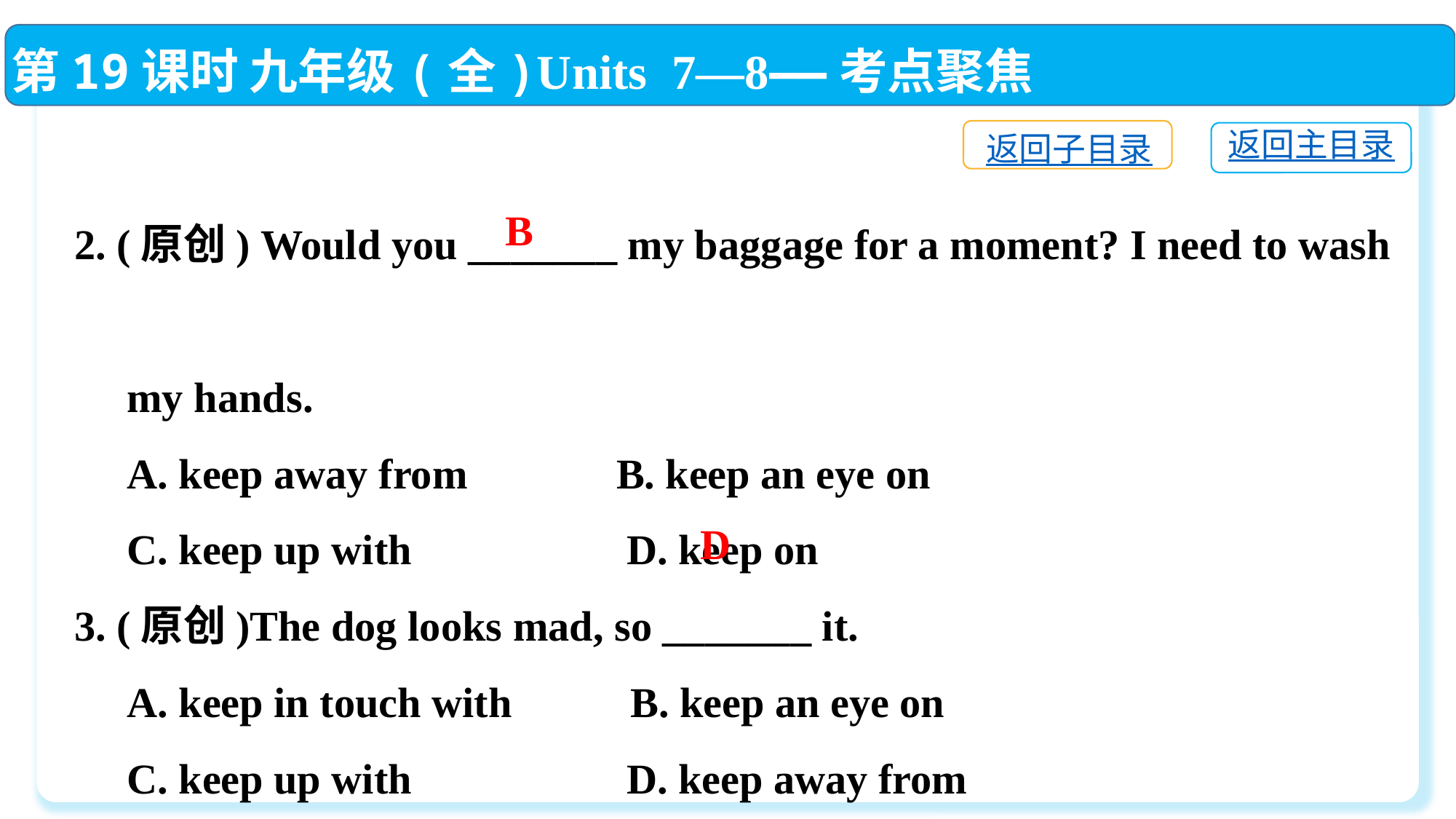

第19课时 九年级(全)Units  7—8——考点聚焦

返回子目录
返回主目录
2. (原创) Would you _______ my baggage for a moment? I need to wash
     my hands.
     A. keep away from	          B. keep an eye on
     C. keep up with	           D. keep on
3. (原创)The dog looks mad, so _______ it.
     A. keep in touch with	 B. keep an eye on
     C. keep up with	           D. keep away from
B

D